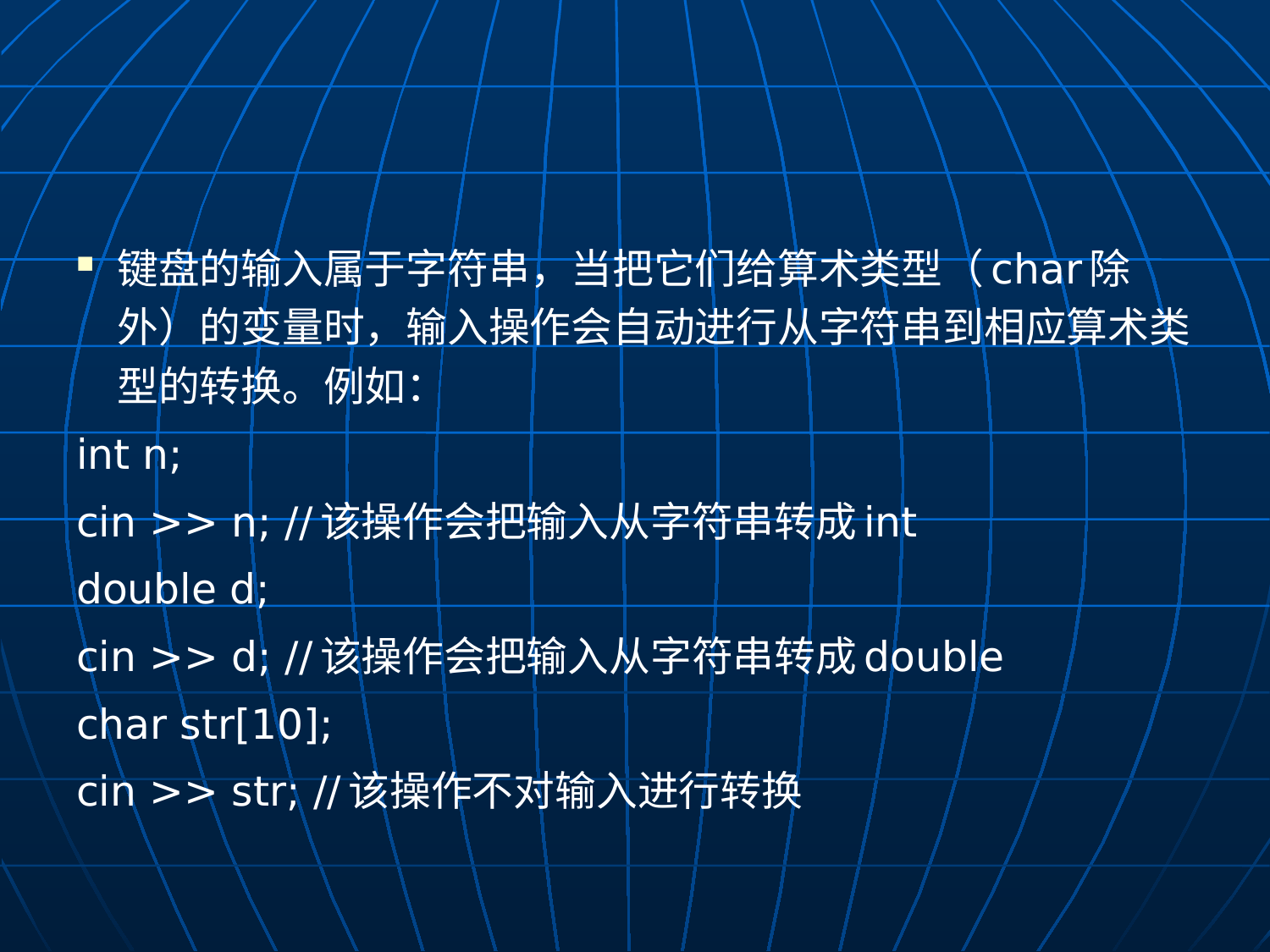

#
键盘的输入属于字符串，当把它们给算术类型（char除外）的变量时，输入操作会自动进行从字符串到相应算术类型的转换。例如：
int n;
cin >> n; //该操作会把输入从字符串转成int
double d;
cin >> d; //该操作会把输入从字符串转成double
char str[10];
cin >> str; //该操作不对输入进行转换